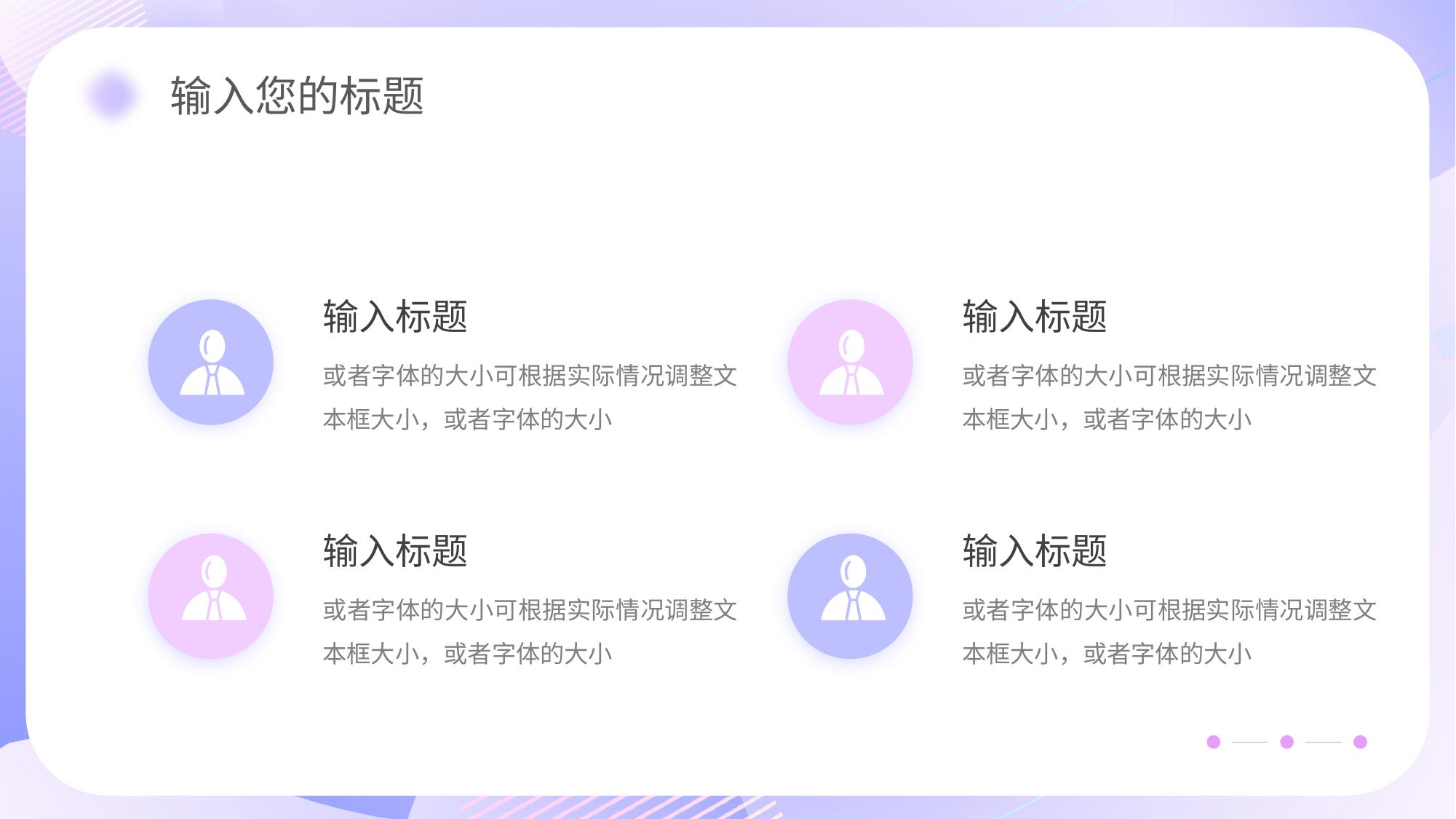

输入标题
或者字体的大小可根据实际情况调整文本框大小，或者字体的大小
输入标题
或者字体的大小可根据实际情况调整文本框大小，或者字体的大小

输入标题
或者字体的大小可根据实际情况调整文本框大小，或者字体的大小
输入标题
或者字体的大小可根据实际情况调整文本框大小，或者字体的大小